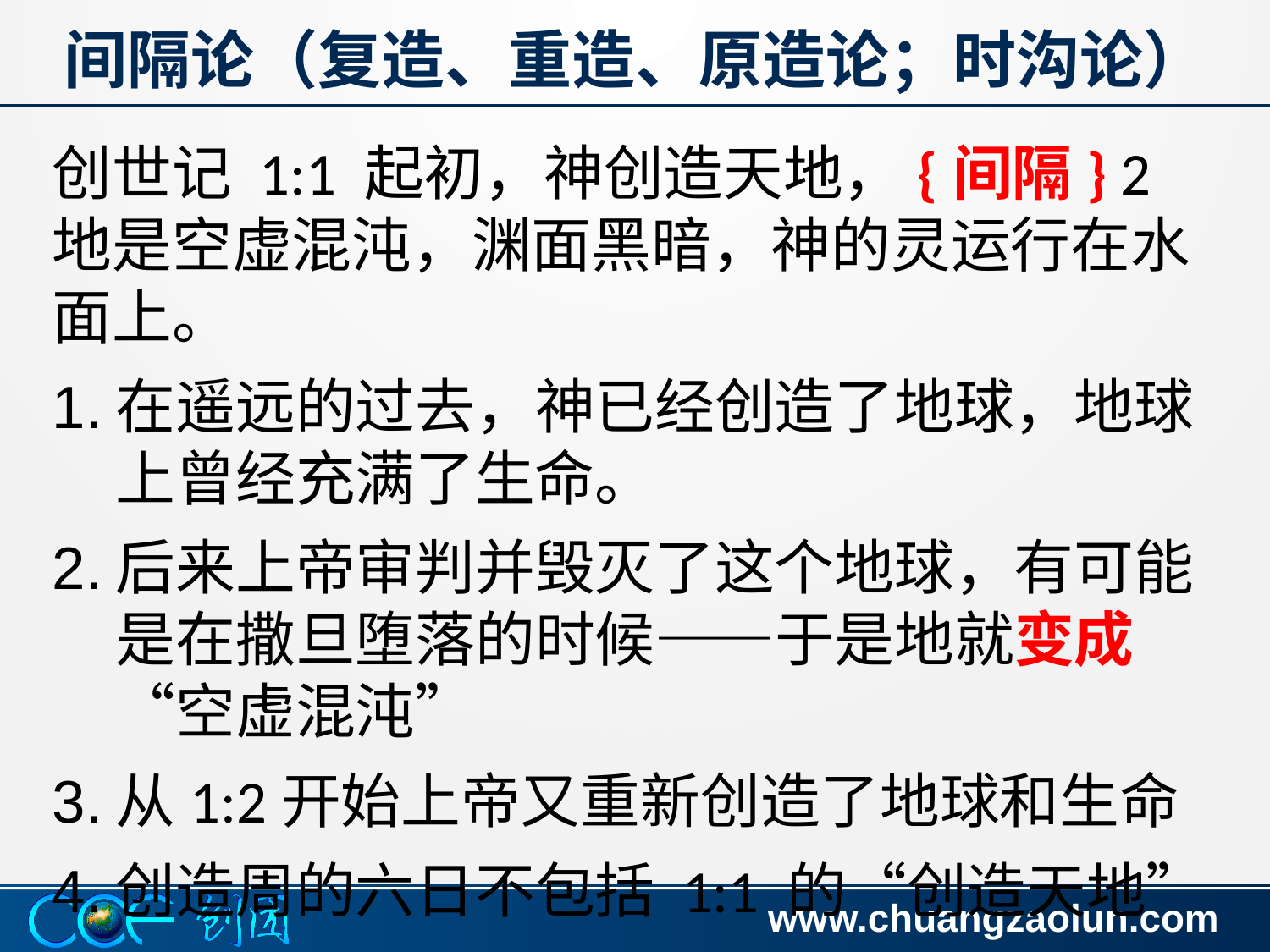

# 间隔论（复造、重造、原造论；时沟论）
创世记 1:1 起初，神创造天地，{间隔} 2地是空虚混沌，渊面黑暗，神的灵运行在水面上。
在遥远的过去，神已经创造了地球，地球上曾经充满了生命。
后来上帝审判并毁灭了这个地球，有可能是在撒旦堕落的时候——于是地就变成“空虚混沌”
从1:2开始上帝又重新创造了地球和生命
创造周的六日不包括 1:1 的“创造天地”